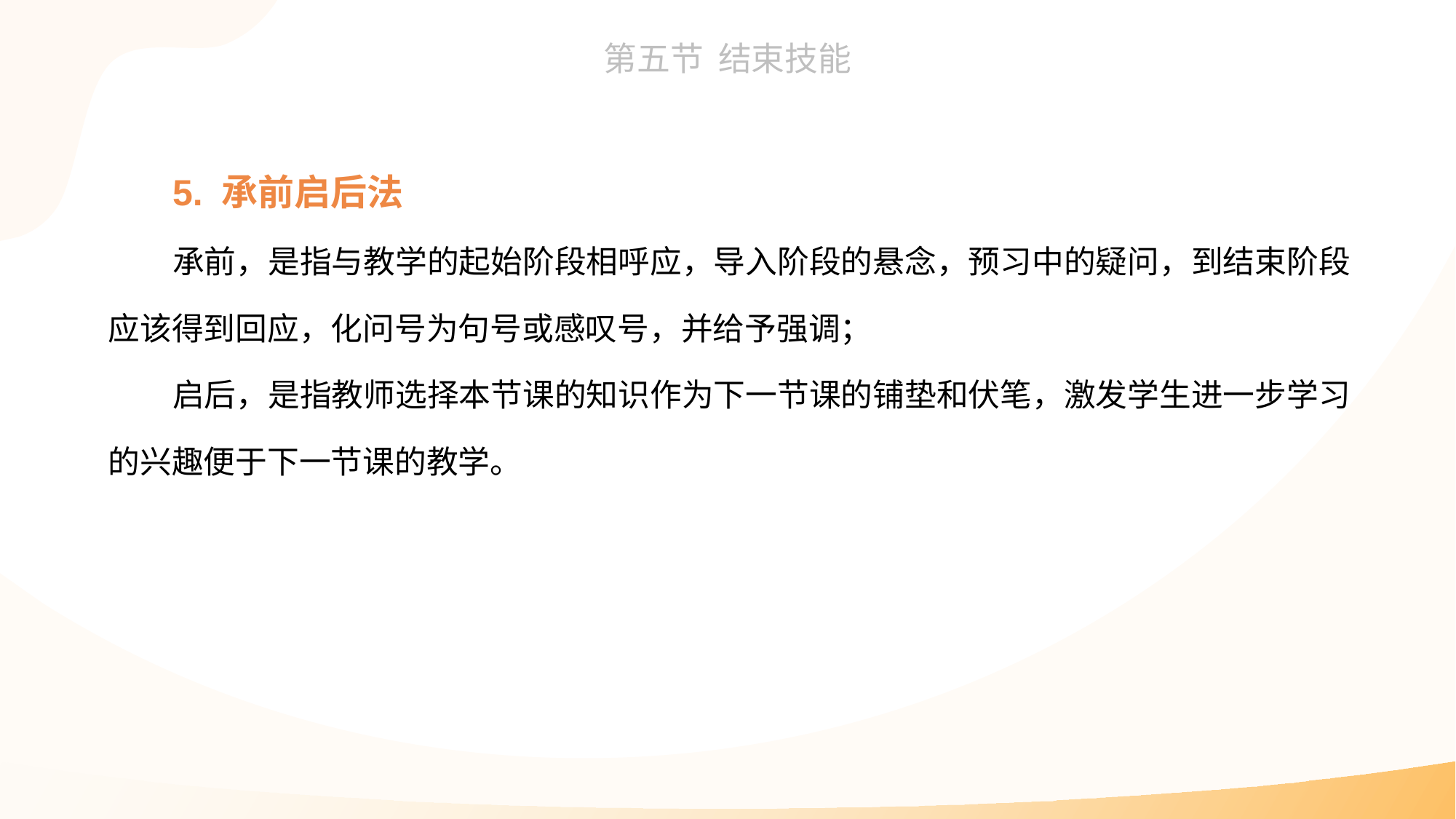

5. 承前启后法
承前，是指与教学的起始阶段相呼应，导入阶段的悬念，预习中的疑问，到结束阶段应该得到回应，化问号为句号或感叹号，并给予强调；
启后，是指教师选择本节课的知识作为下一节课的铺垫和伏笔，激发学生进一步学习的兴趣便于下一节课的教学。